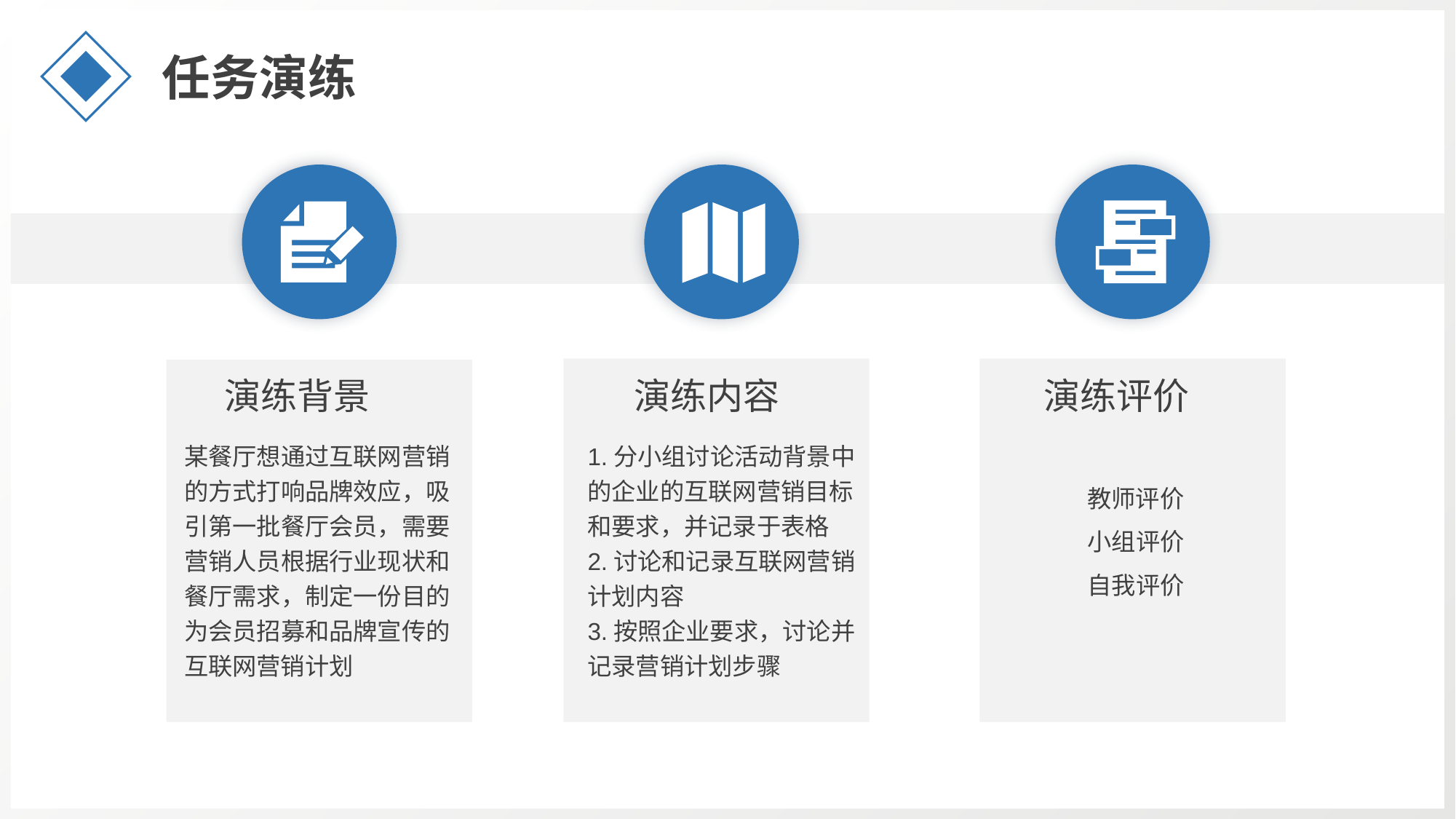

任务演练

演练背景
演练内容
演练评价
某餐厅想通过互联网营销的方式打响品牌效应，吸引第一批餐厅会员，需要营销人员根据行业现状和餐厅需求，制定一份目的为会员招募和品牌宣传的互联网营销计划
1.分小组讨论活动背景中的企业的互联网营销目标和要求，并记录于表格
2.讨论和记录互联网营销计划内容
3.按照企业要求，讨论并记录营销计划步骤
教师评价
小组评价
自我评价